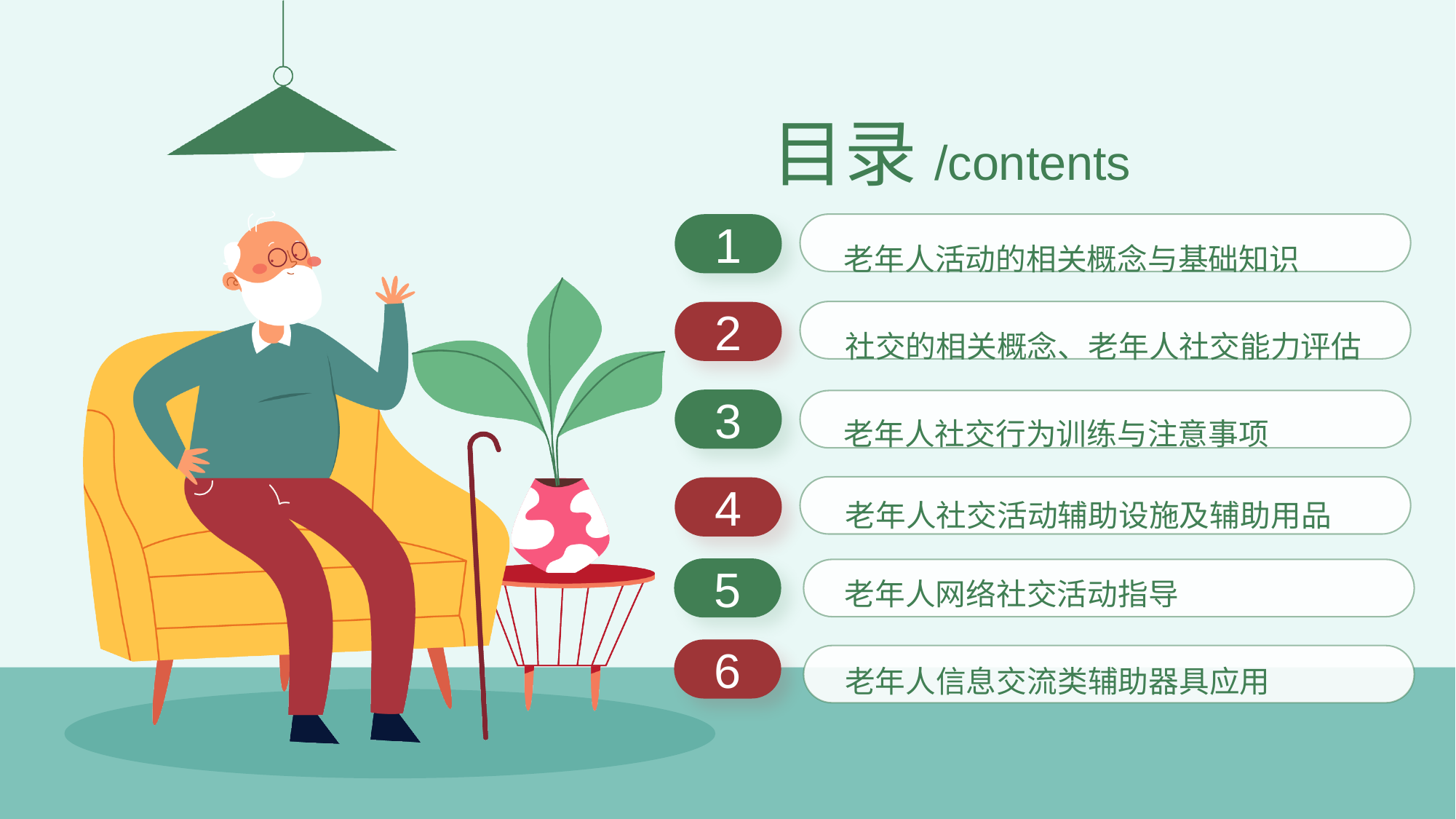

目录/contents
老年人活动的相关概念与基础知识

1

2

老年人社交行为训练与注意事项
3

4
老年人社交活动辅助设施及辅助用品
社交的相关概念、老年人社交能力评估
5

老年人网络社交活动指导
6

老年人信息交流类辅助器具应用